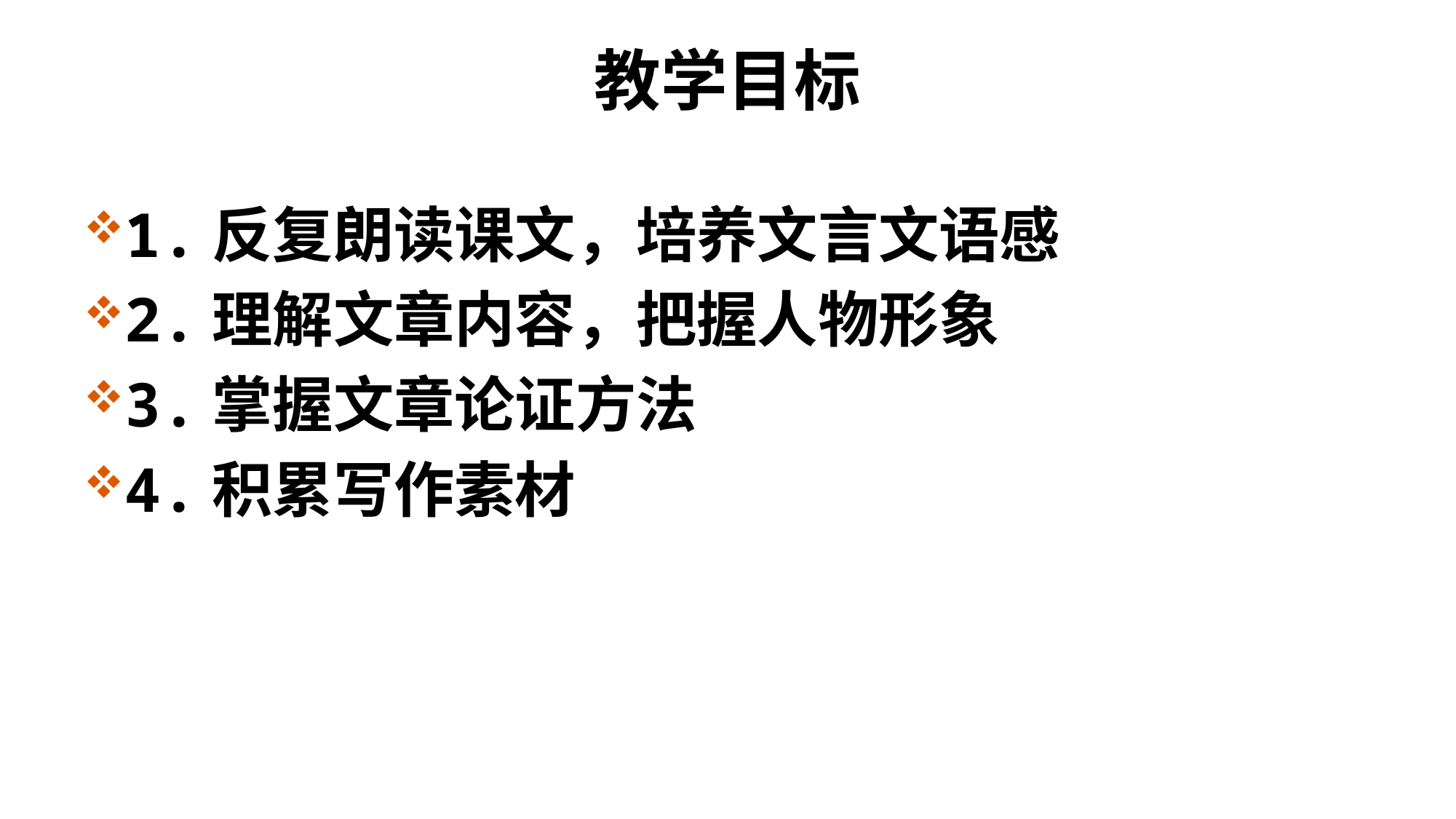

# 教学目标
1.反复朗读课文，培养文言文语感
2.理解文章内容，把握人物形象
3.掌握文章论证方法
4.积累写作素材